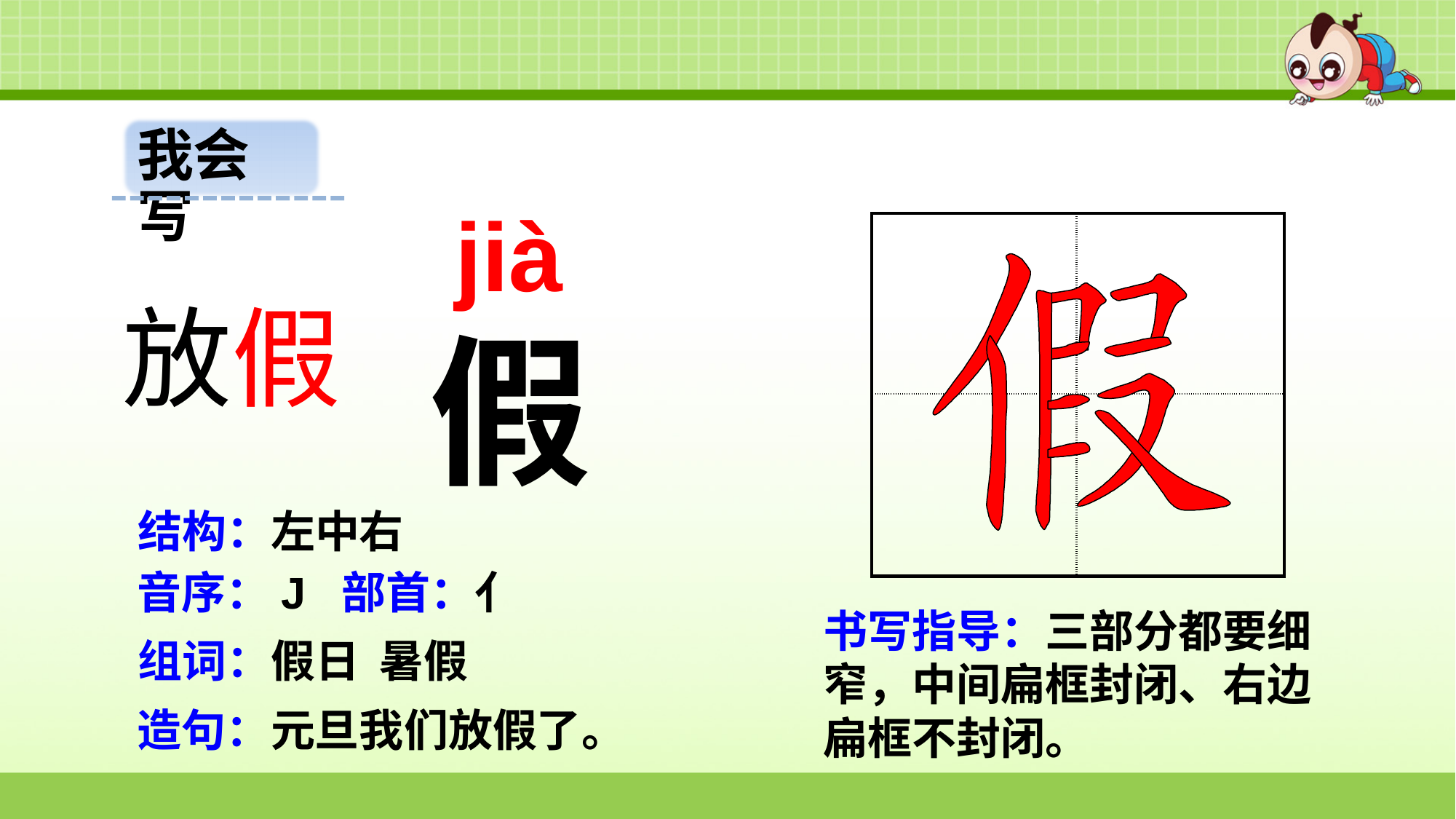

我会写

jià
|  |  |
| --- | --- |
|  |  |

放假

假

结构：左中右
音序：J  部首：亻
书写指导：三部分都要细窄，中间扁框封闭、右边扁框不封闭。
组词：假日  暑假
造句：元旦我们放假了。